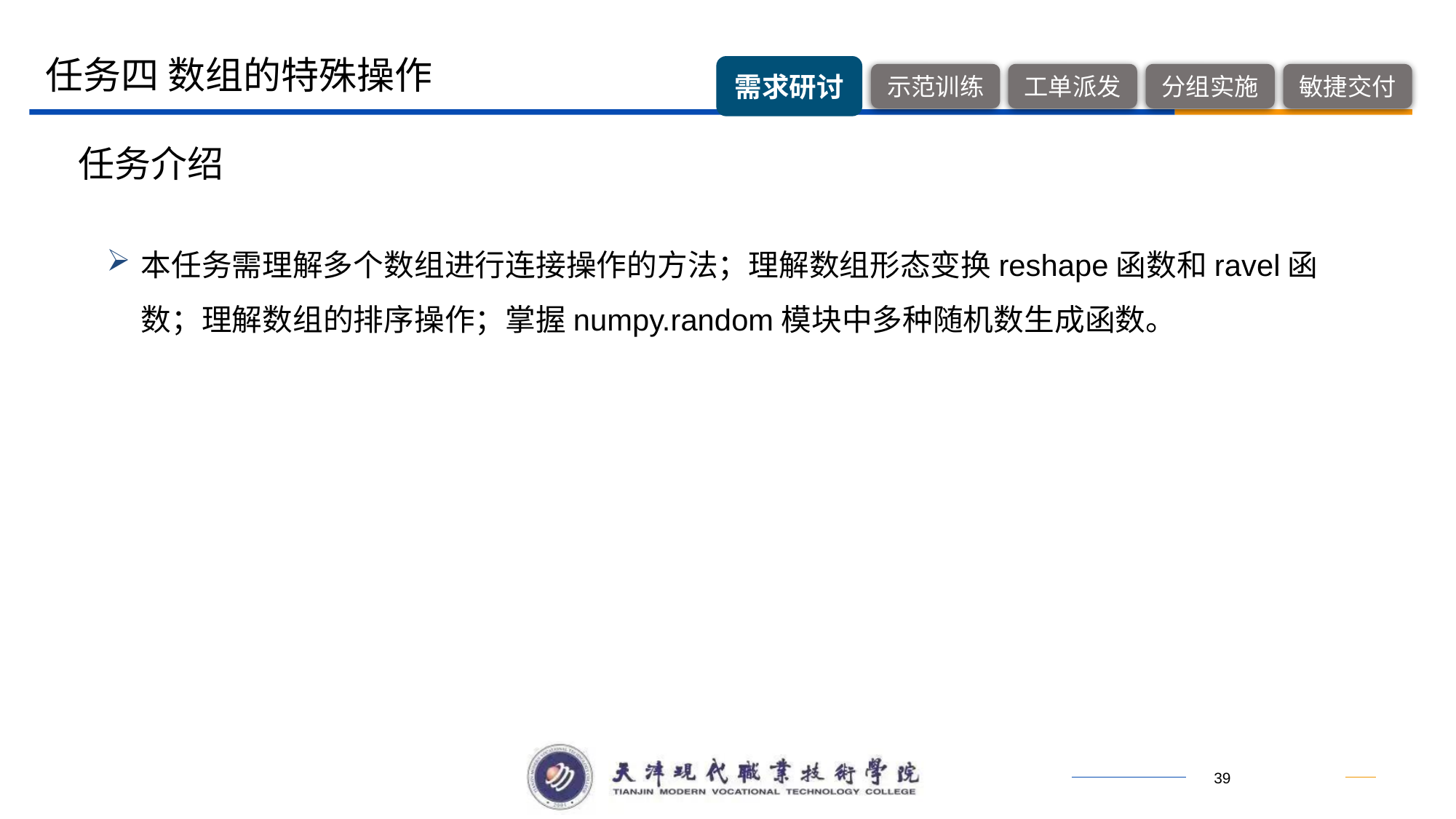

任务四 数组的特殊操作

任务介绍
本任务需理解多个数组进行连接操作的方法；理解数组形态变换reshape函数和ravel函数；理解数组的排序操作；掌握numpy.random模块中多种随机数生成函数。